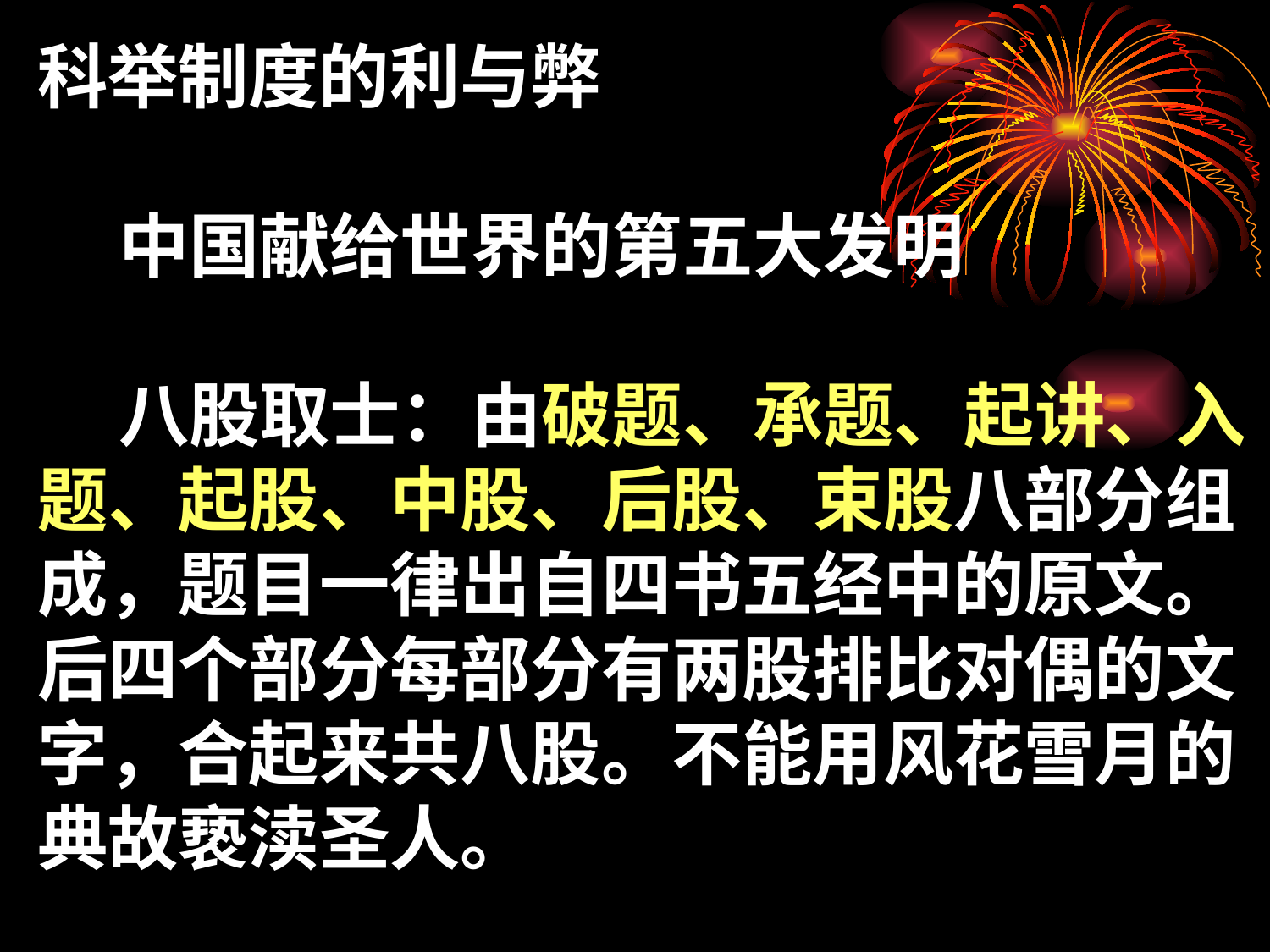

科举制度的利与弊

    中国献给世界的第五大发明

    八股取士：由破题、承题、起讲、入题、起股、中股、后股、束股八部分组成，题目一律出自四书五经中的原文。后四个部分每部分有两股排比对偶的文字，合起来共八股。不能用风花雪月的典故亵渎圣人。